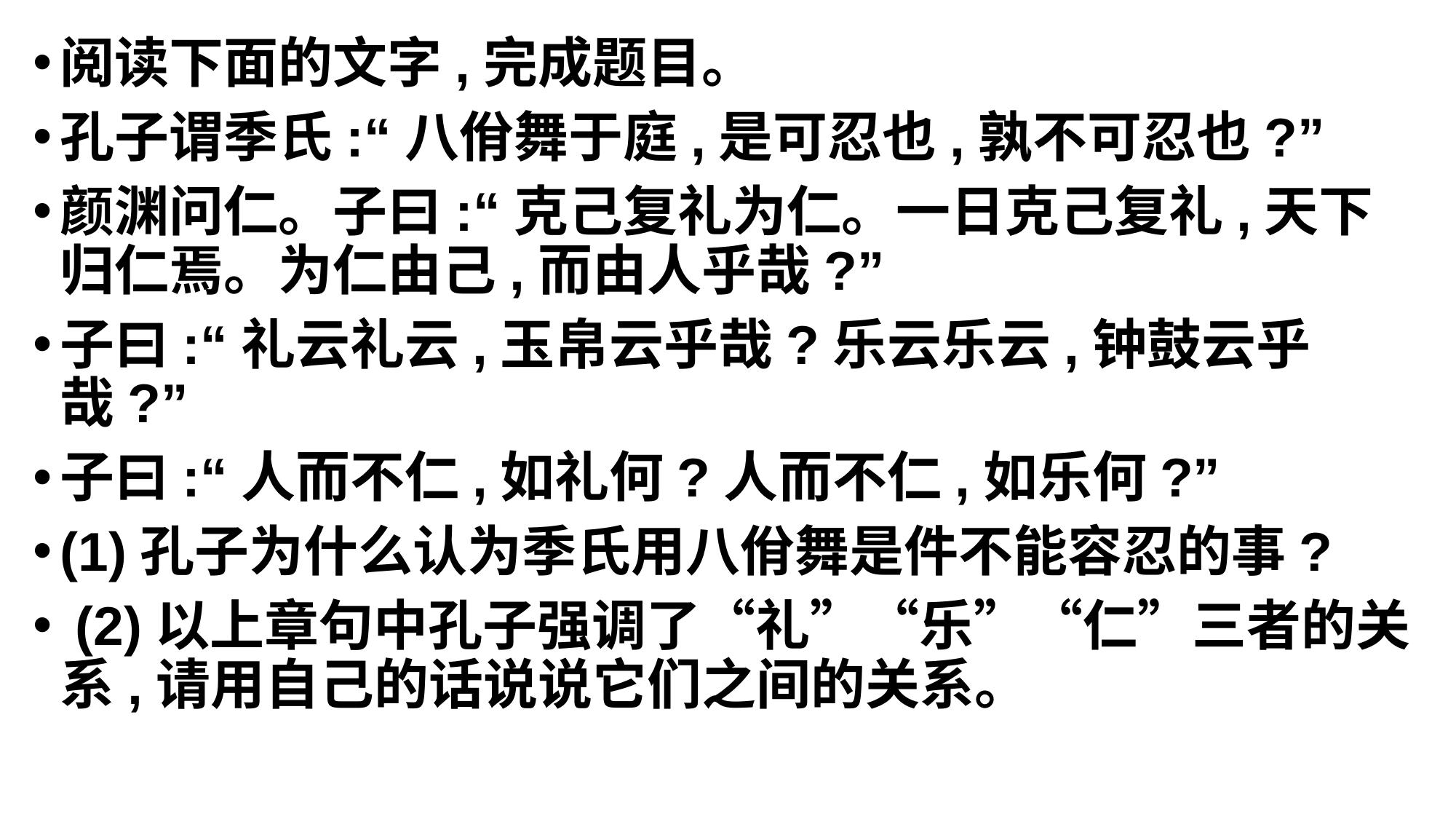

阅读下面的文字,完成题目。
孔子谓季氏:“八佾舞于庭,是可忍也,孰不可忍也?”
颜渊问仁。子曰:“克己复礼为仁。一日克己复礼,天下归仁焉。为仁由己,而由人乎哉?”
子曰:“礼云礼云,玉帛云乎哉?乐云乐云,钟鼓云乎哉?”
子曰:“人而不仁,如礼何?人而不仁,如乐何?”
(1)孔子为什么认为季氏用八佾舞是件不能容忍的事?
 (2)以上章句中孔子强调了“礼”“乐”“仁”三者的关系,请用自己的话说说它们之间的关系。

#